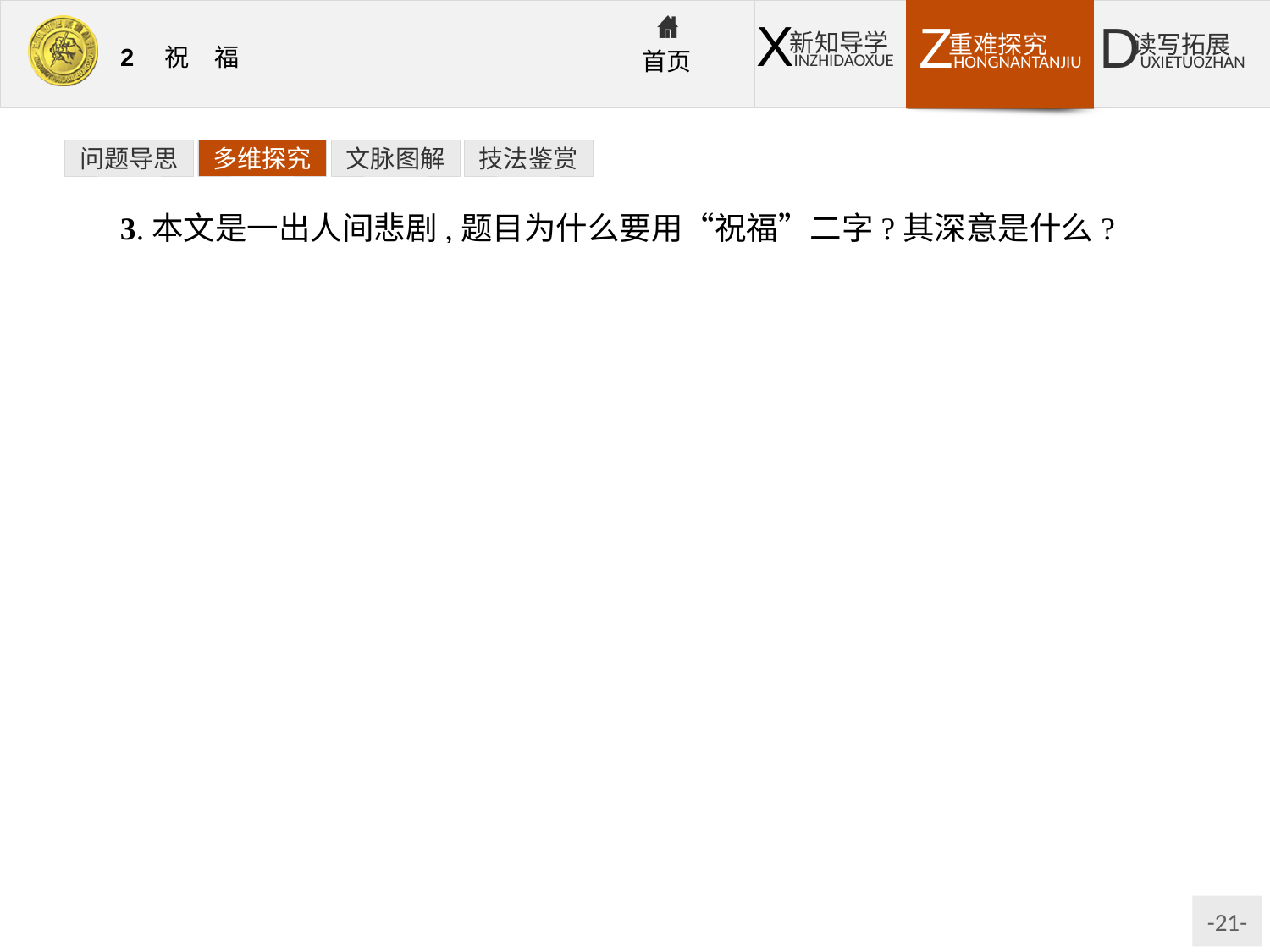

问题导思
多维探究
文脉图解
技法鉴赏
3.本文是一出人间悲剧,题目为什么要用“祝福”二字?其深意是什么?
提示:①“祝福”是鲁镇的一种封建迷信活动,充满了“男尊女卑”等封建礼教色彩,祝福之时也正是封建思想对人们影响和制约最深的时候,是人们对祥林嫂歧视和迫害最严重的时候。封建势力通过“祝福”杀害了祥林嫂,祥林嫂又死于“天地圣众”“豫备给鲁镇的人们以无限的幸福”的祝福声中。这个标题,把“凶人的愚顽的欢呼”和“悲惨的弱者”的不幸,鲜明地摆到读者的面前,形成强烈的对比,增强了祥林嫂遭遇的悲剧性。
②“祝福”与人物性格和命运息息相关,是人物命运转变的契机和背景。小说起于祝福,结于祝福,中间一再写到祝福,情节的发展与“祝福”有着密切的关系。“祝福”展示了初到鲁镇的祥林嫂的勤劳能干,“祝福”时一向勤快能干的祥林嫂受到了鲁家的冷遇和歧视,为了参与“祝福”,她倾其所有。由此看来,所谓“祝福”只是人们的一厢情愿。
③其实,像祥林嫂这样的处在封建思想和制度压迫下的劳动人民哪有福可“祝”?又岂能“祝”来幸福?以“祝福”为题有反讽之意。